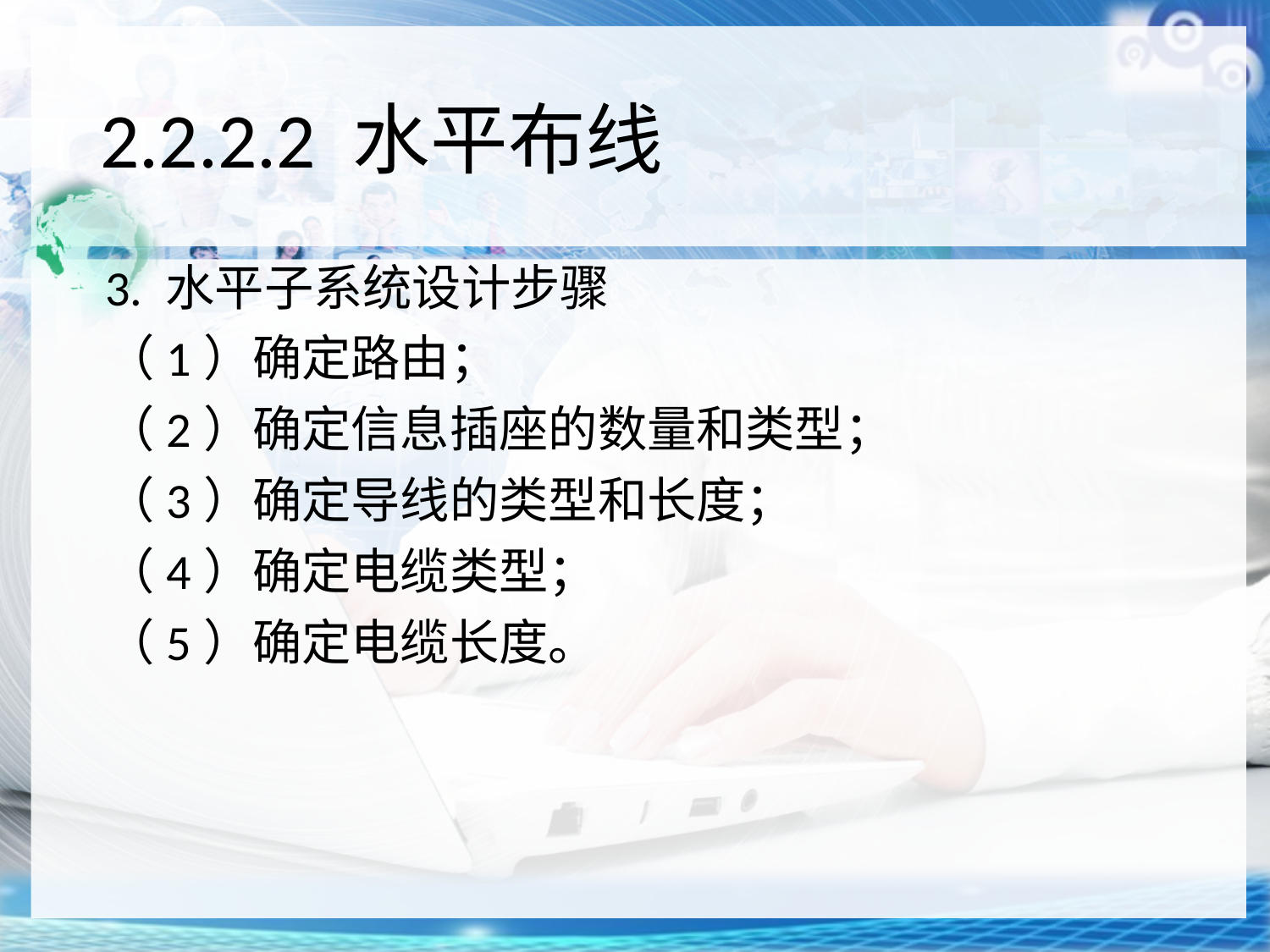

# 2.2.2.2 水平布线
3. 水平子系统设计步骤
（1）确定路由；
（2）确定信息插座的数量和类型；
（3）确定导线的类型和长度；
（4）确定电缆类型；
（5）确定电缆长度。